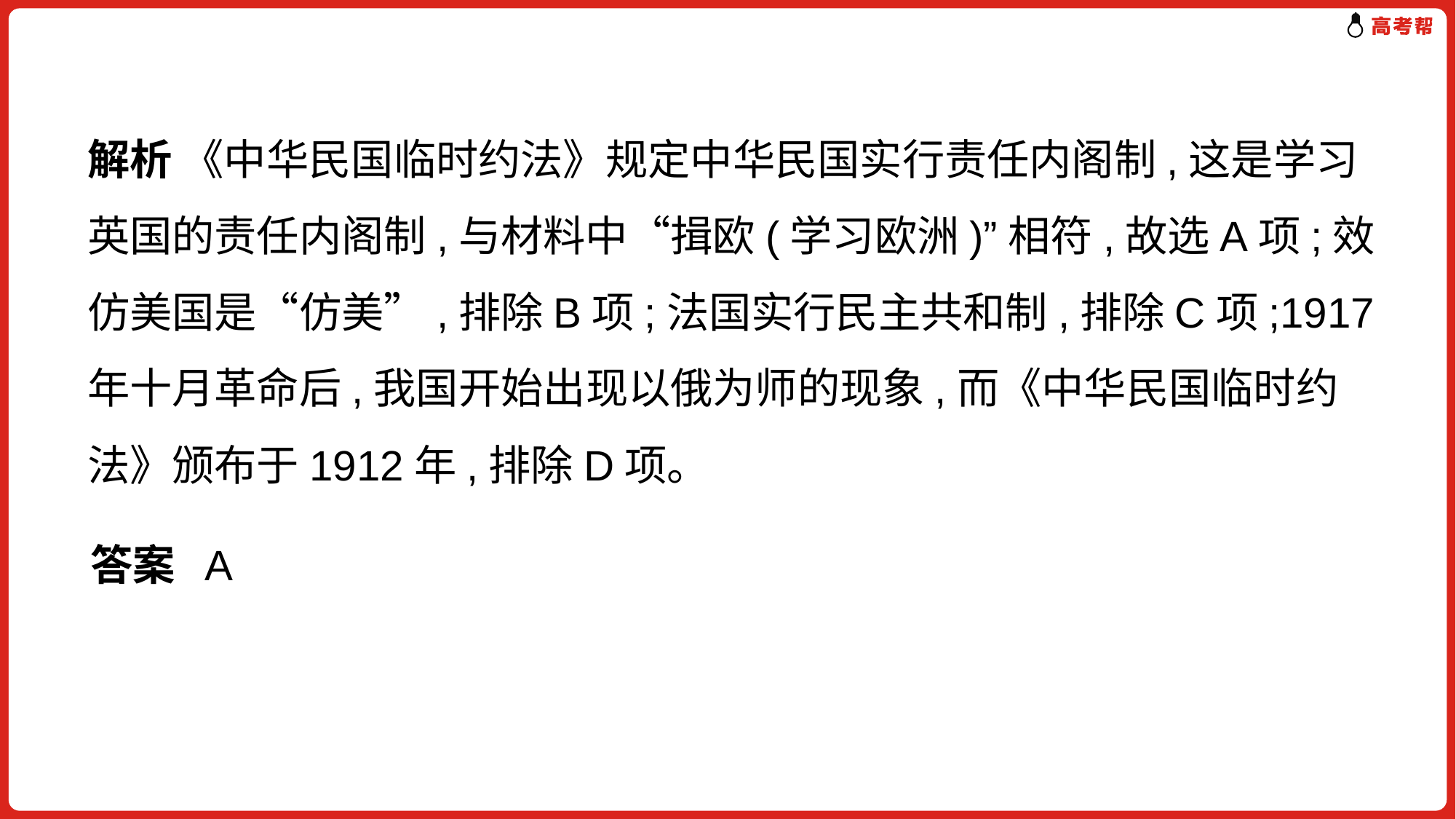

解析 《中华民国临时约法》规定中华民国实行责任内阁制,这是学习英国的责任内阁制,与材料中“揖欧(学习欧洲)”相符,故选A项;效仿美国是“仿美”,排除B项;法国实行民主共和制,排除C项;1917年十月革命后,我国开始出现以俄为师的现象,而《中华民国临时约法》颁布于1912年,排除D项。
答案  A